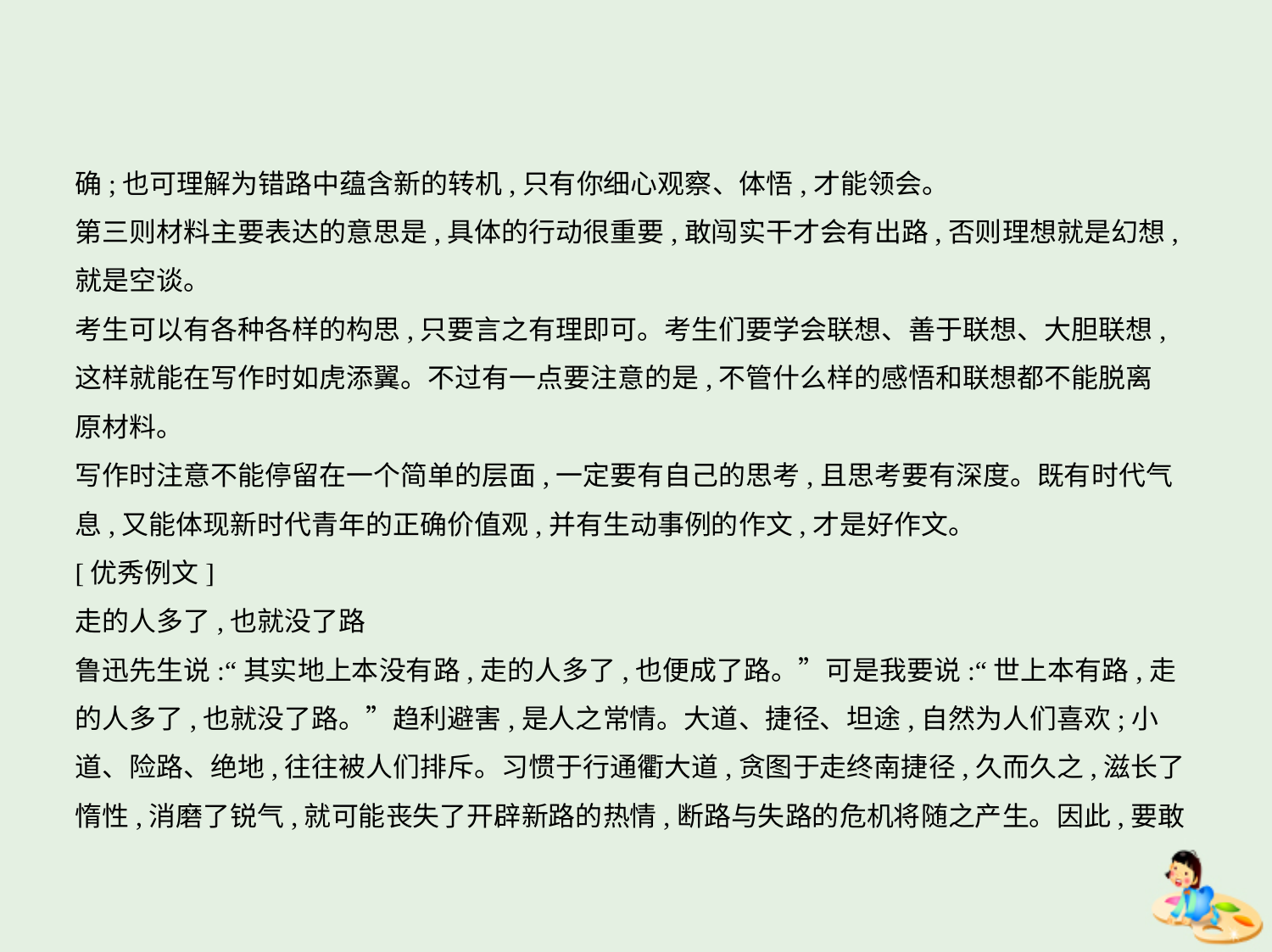

确;也可理解为错路中蕴含新的转机,只有你细心观察、体悟,才能领会。
第三则材料主要表达的意思是,具体的行动很重要,敢闯实干才会有出路,否则理想就是幻想,
就是空谈。
考生可以有各种各样的构思,只要言之有理即可。考生们要学会联想、善于联想、大胆联想,
这样就能在写作时如虎添翼。不过有一点要注意的是,不管什么样的感悟和联想都不能脱离
原材料。
写作时注意不能停留在一个简单的层面,一定要有自己的思考,且思考要有深度。既有时代气
息,又能体现新时代青年的正确价值观,并有生动事例的作文,才是好作文。
[优秀例文]
走的人多了,也就没了路
鲁迅先生说:“其实地上本没有路,走的人多了,也便成了路。”可是我要说:“世上本有路,走
的人多了,也就没了路。”趋利避害,是人之常情。大道、捷径、坦途,自然为人们喜欢;小
道、险路、绝地,往往被人们排斥。习惯于行通衢大道,贪图于走终南捷径,久而久之,滋长了
惰性,消磨了锐气,就可能丧失了开辟新路的热情,断路与失路的危机将随之产生。因此,要敢